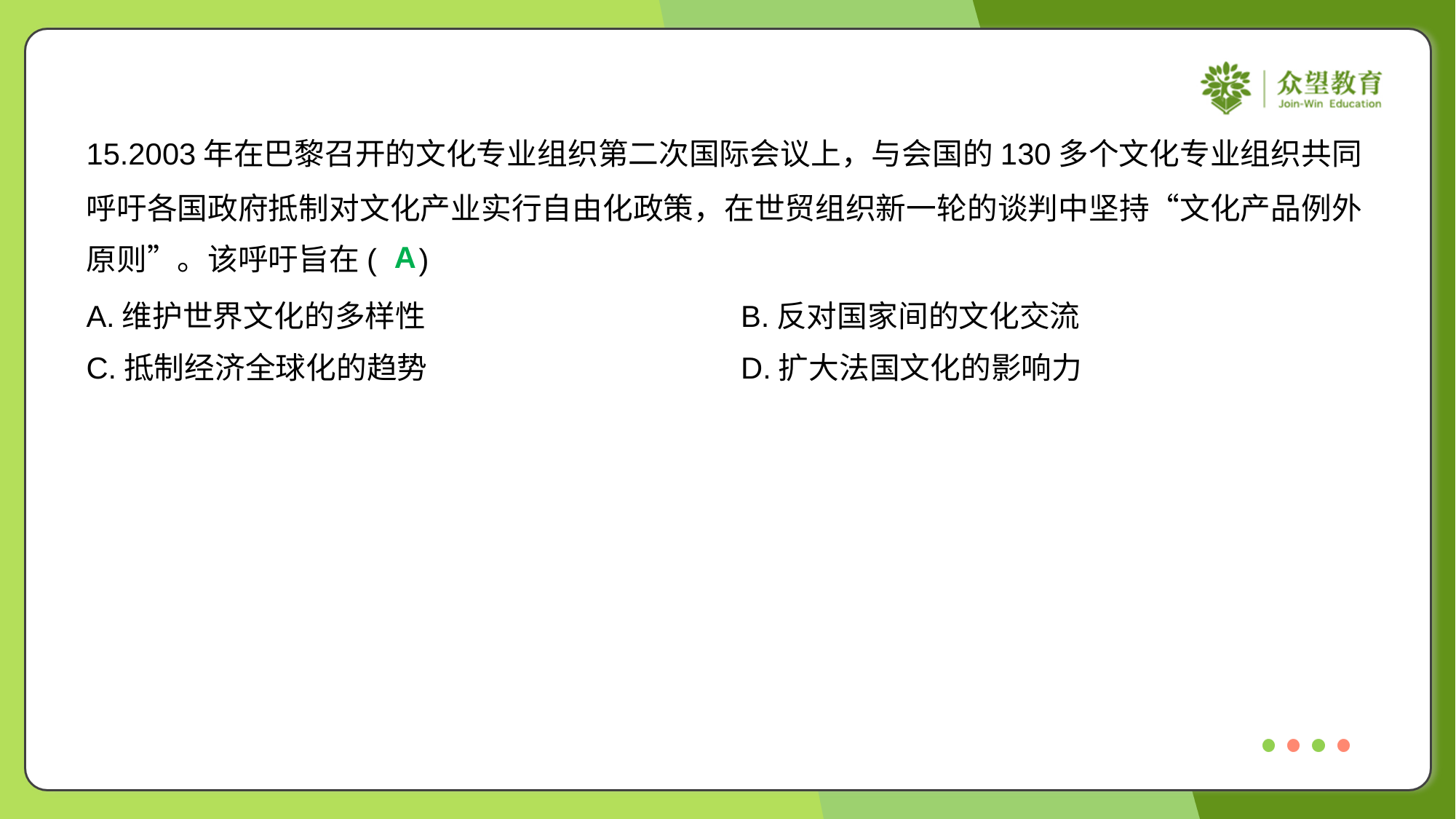

15.2003年在巴黎召开的文化专业组织第二次国际会议上，与会国的130多个文化专业组织共同
呼吁各国政府抵制对文化产业实行自由化政策，在世贸组织新一轮的谈判中坚持“文化产品例外
原则”。该呼吁旨在(     )
A
A.维护世界文化的多样性	B.反对国家间的文化交流
C.抵制经济全球化的趋势	D.扩大法国文化的影响力